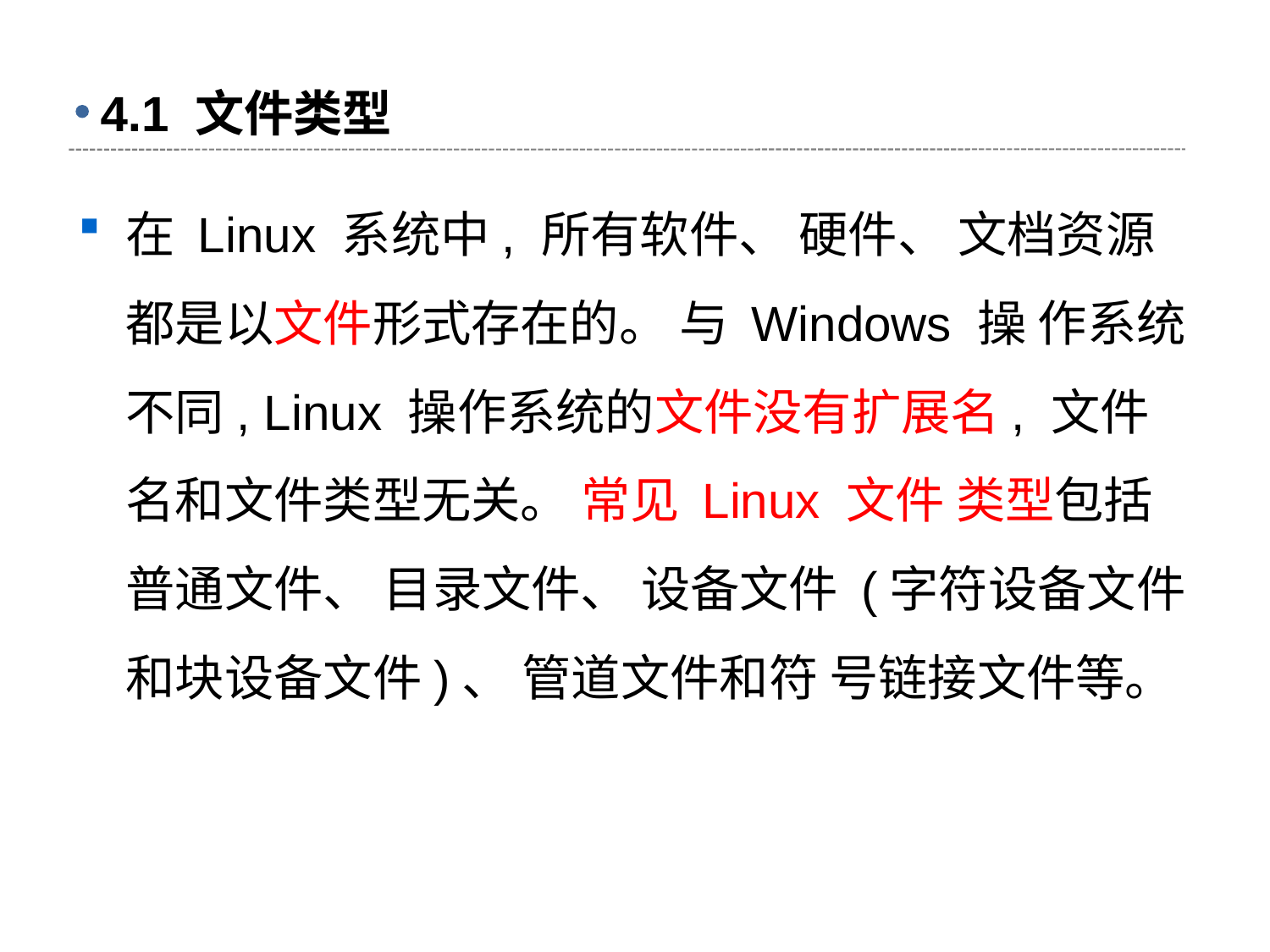

# 4.1 文件类型
在 Linux 系统中, 所有软件、 硬件、 文档资源都是以文件形式存在的。 与 Windows 操 作系统不同, Linux 操作系统的文件没有扩展名, 文件名和文件类型无关。 常见 Linux 文件 类型包括普通文件、 目录文件、 设备文件 (字符设备文件和块设备文件)、 管道文件和符 号链接文件等。